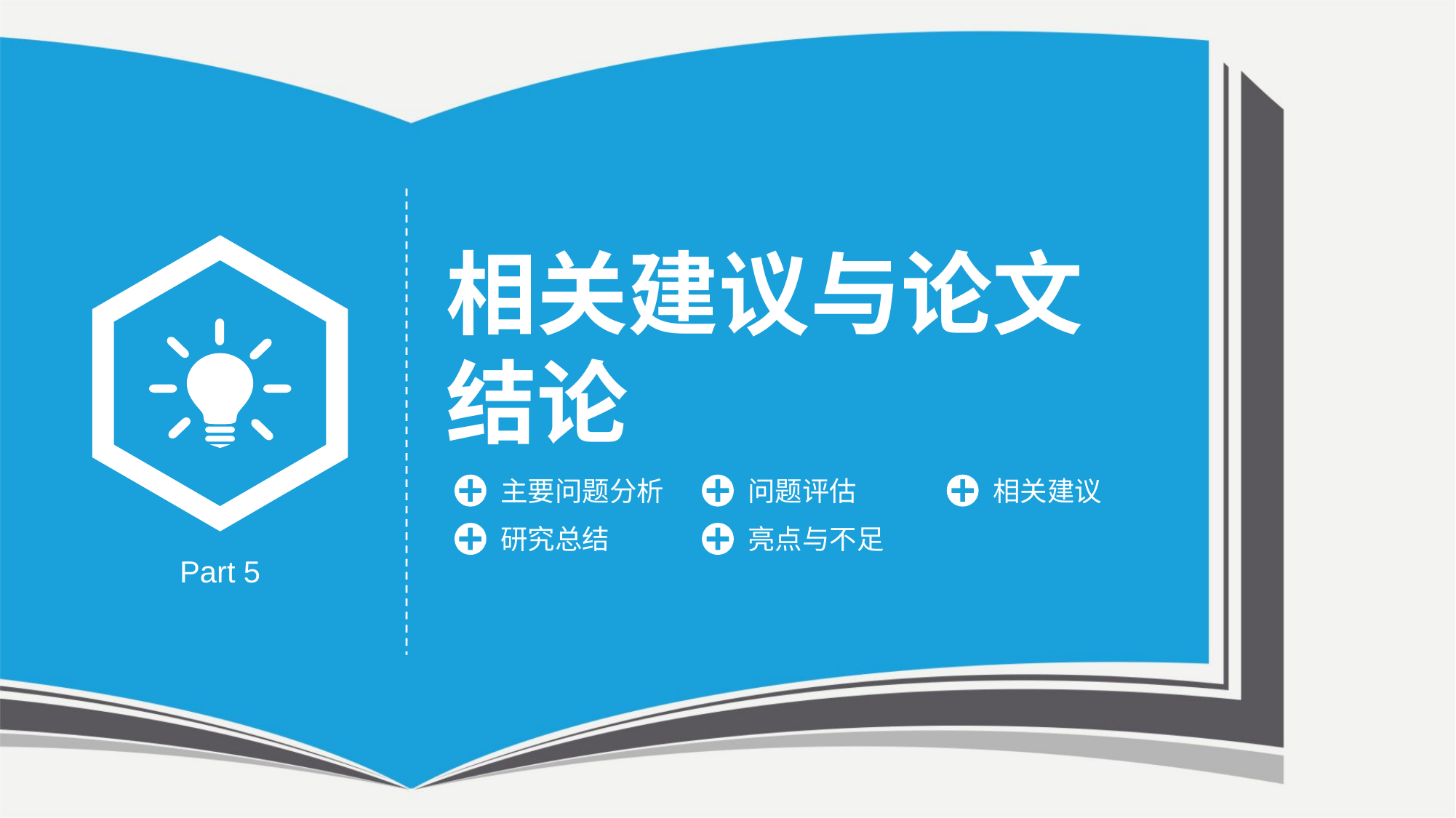

相关建议与论文结论

主要问题分析
问题评估
相关建议

研究总结
亮点与不足

Part 5